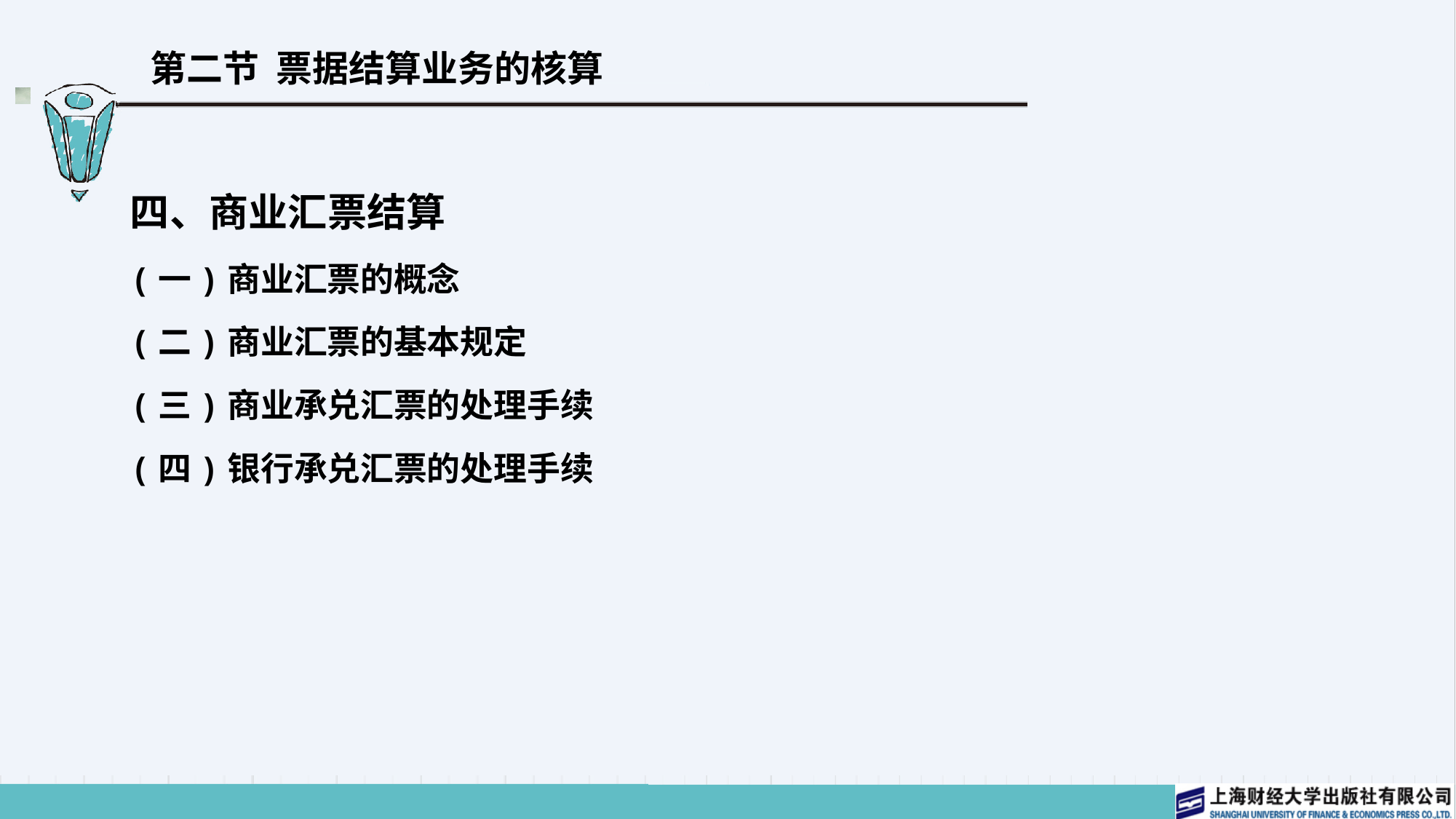

# 第二节  票据结算业务的核算
四、商业汇票结算
(一)商业汇票的概念
(二)商业汇票的基本规定
(三)商业承兑汇票的处理手续
(四)银行承兑汇票的处理手续